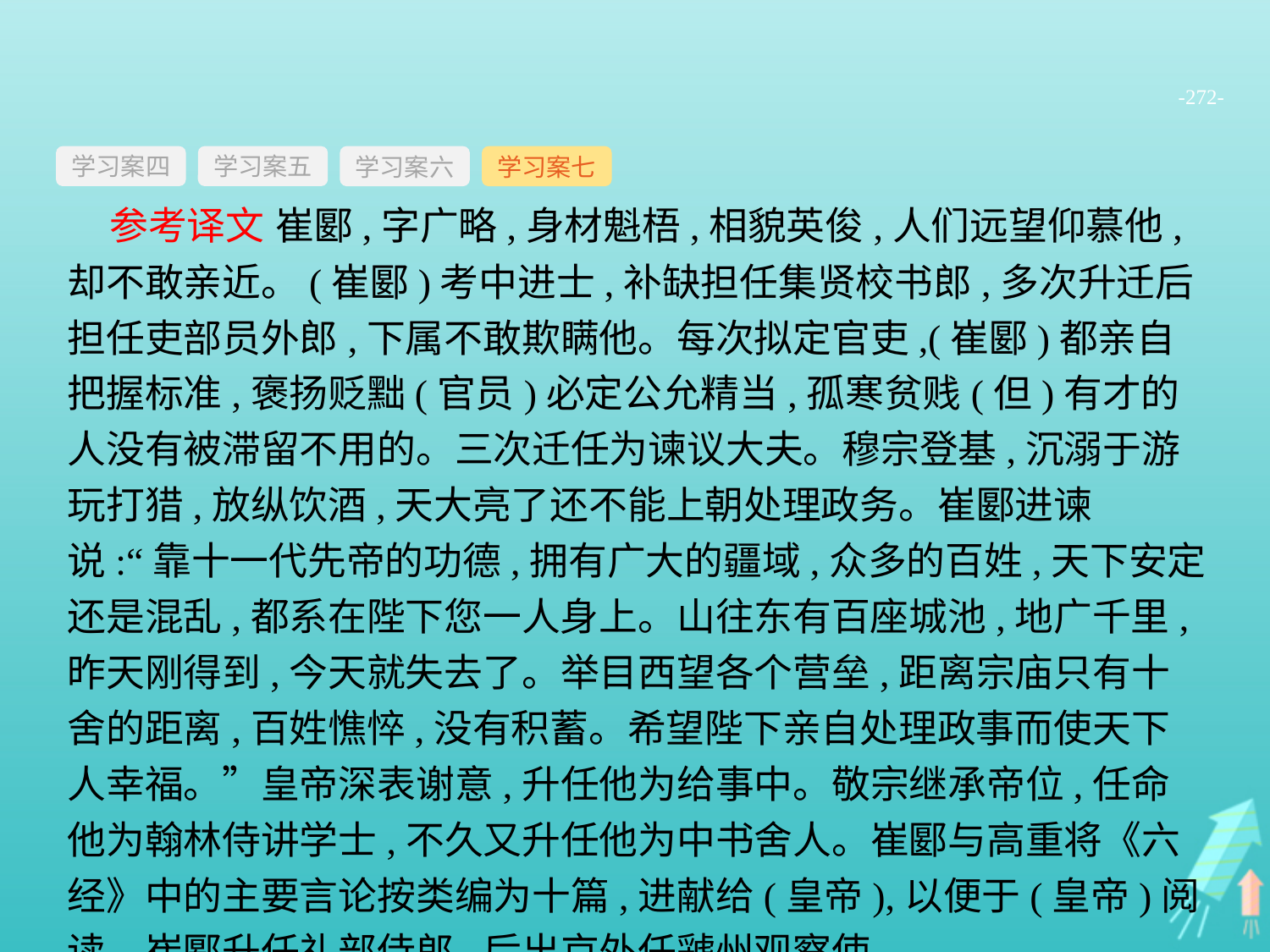

-272-
学习案四
学习案六
学习案七
学习案五
参考译文 崔郾,字广略,身材魁梧,相貌英俊,人们远望仰慕他,却不敢亲近。(崔郾)考中进士,补缺担任集贤校书郎,多次升迁后担任吏部员外郎,下属不敢欺瞒他。每次拟定官吏,(崔郾)都亲自把握标准,褒扬贬黜(官员)必定公允精当,孤寒贫贱(但)有才的人没有被滞留不用的。三次迁任为谏议大夫。穆宗登基,沉溺于游玩打猎,放纵饮酒,天大亮了还不能上朝处理政务。崔郾进谏说:“靠十一代先帝的功德,拥有广大的疆域,众多的百姓,天下安定还是混乱,都系在陛下您一人身上。山往东有百座城池,地广千里,昨天刚得到,今天就失去了。举目西望各个营垒,距离宗庙只有十舍的距离,百姓憔悴,没有积蓄。希望陛下亲自处理政事而使天下人幸福。”皇帝深表谢意,升任他为给事中。敬宗继承帝位,任命他为翰林侍讲学士,不久又升任他为中书舍人。崔郾与高重将《六经》中的主要言论按类编为十篇,进献给(皇帝),以便于(皇帝)阅读。崔郾升任礼部侍郎,后出京外任虢州观察使。